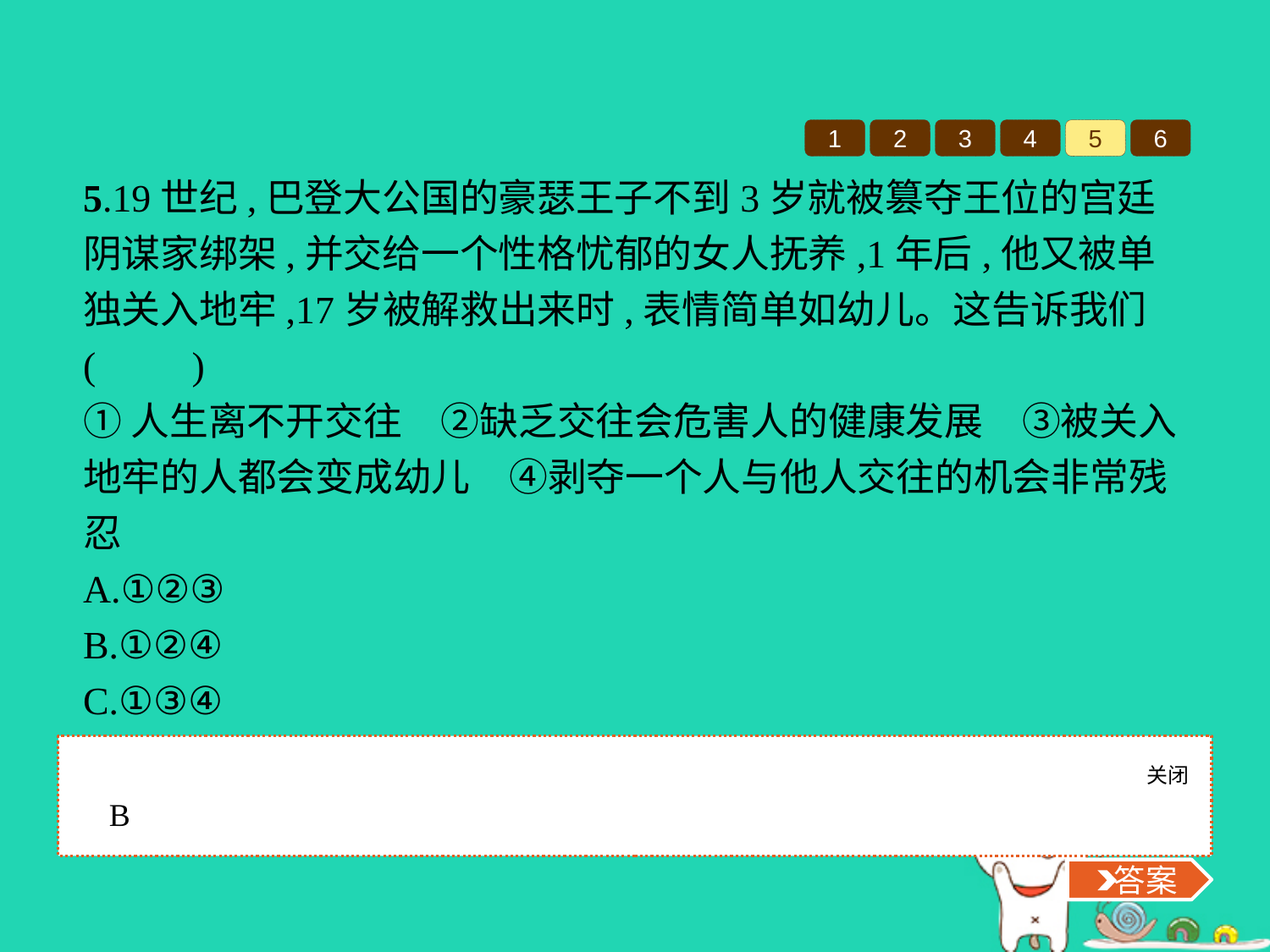

1
2
3
4
5
6
5.19世纪,巴登大公国的豪瑟王子不到3岁就被篡夺王位的宫廷阴谋家绑架,并交给一个性格忧郁的女人抚养,1年后,他又被单独关入地牢,17岁被解救出来时,表情简单如幼儿。这告诉我们(　　)
①人生离不开交往　②缺乏交往会危害人的健康发展　③被关入地牢的人都会变成幼儿　④剥夺一个人与他人交往的机会非常残忍
A.①②③
B.①②④
C.①③④
D.②③④

关闭
  答案

B
  答案